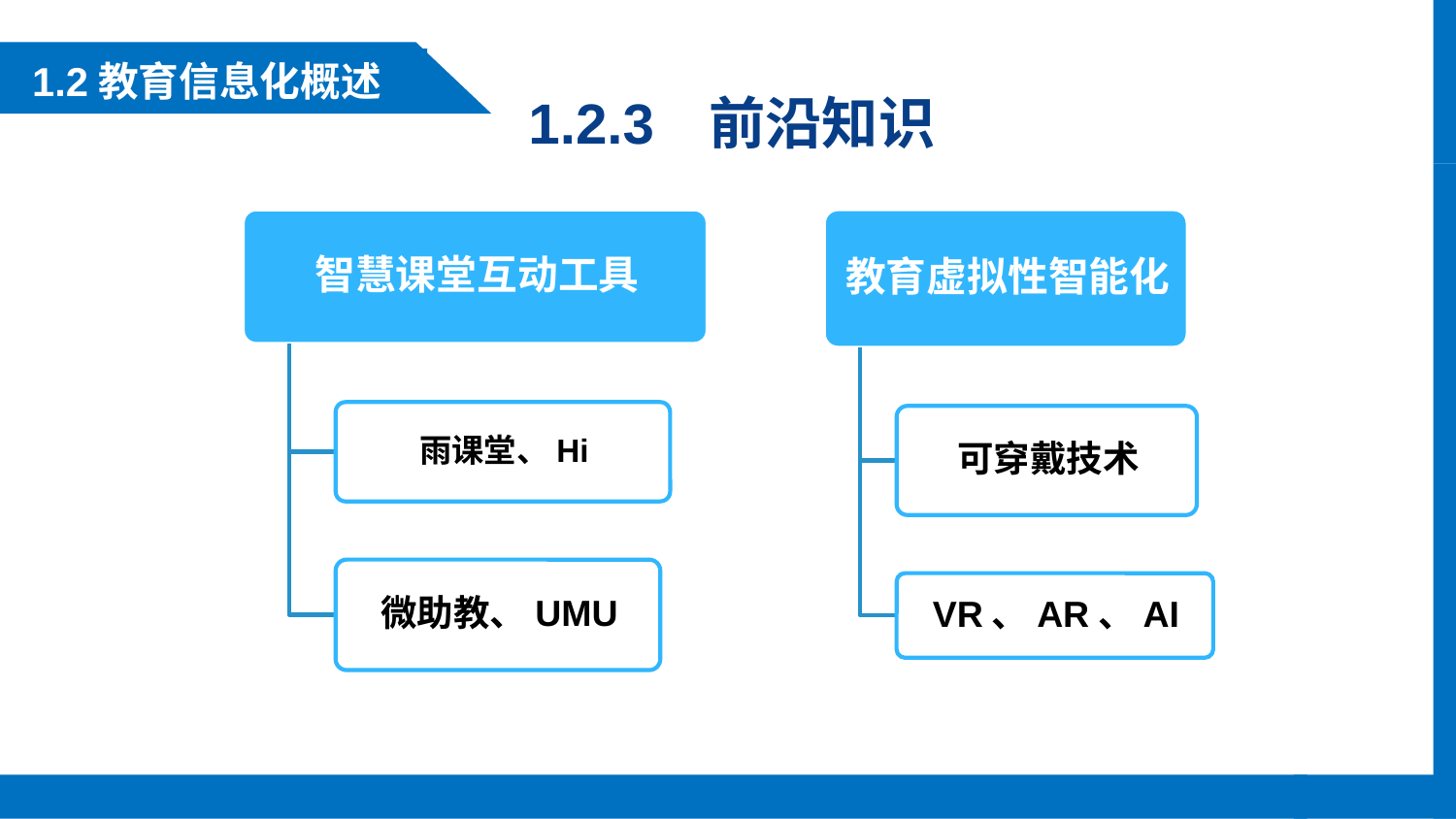

1.2教育信息化概述
1.2.3    前沿知识
智慧课堂互动工具
雨课堂、Hi
微助教、UMU
教育虚拟性智能化
可穿戴技术
VR、AR、AI